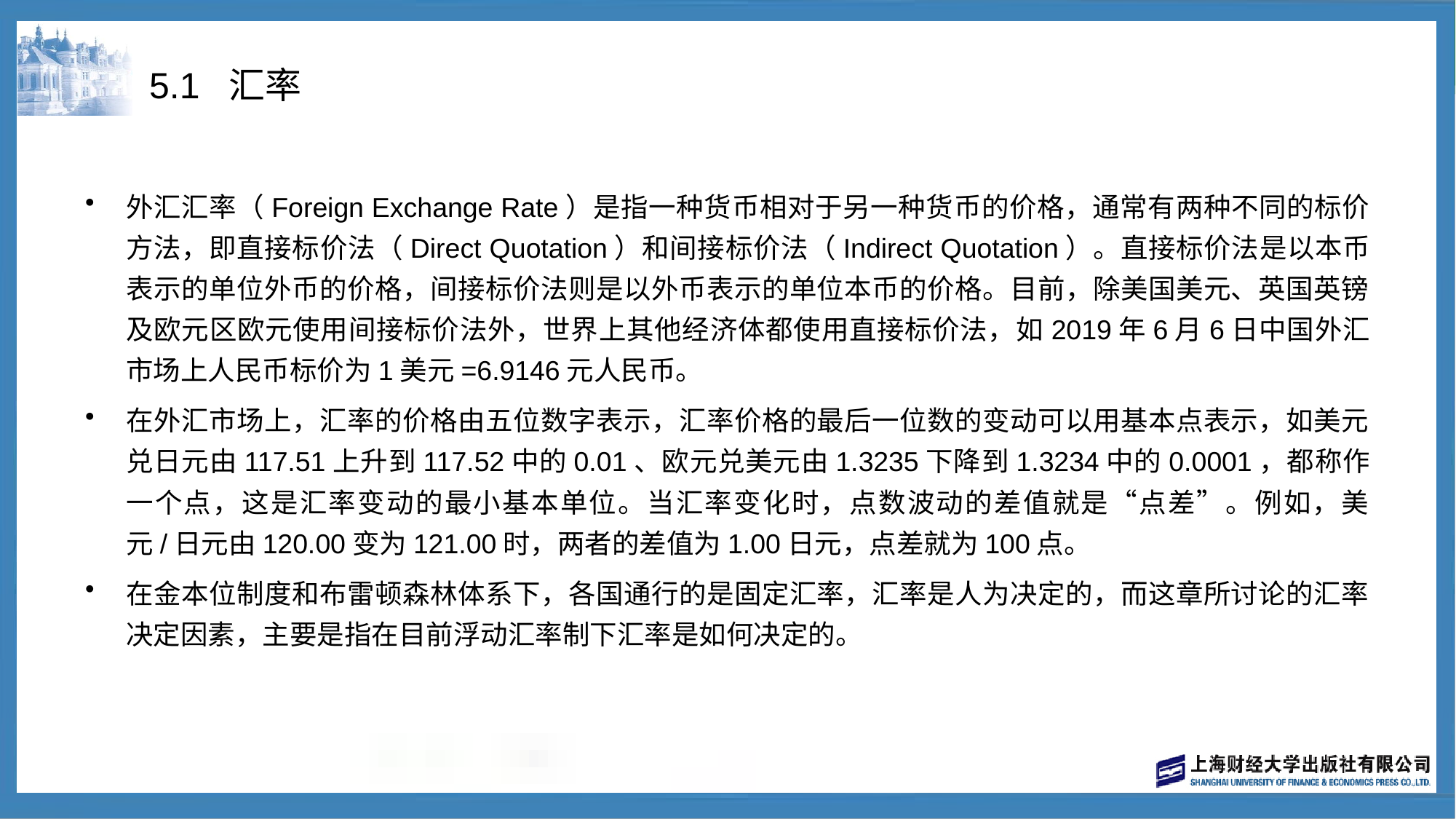

# 5.1  汇率
外汇汇率（Foreign Exchange Rate）是指一种货币相对于另一种货币的价格，通常有两种不同的标价方法，即直接标价法（Direct Quotation）和间接标价法（Indirect Quotation）。直接标价法是以本币表示的单位外币的价格，间接标价法则是以外币表示的单位本币的价格。目前，除美国美元、英国英镑及欧元区欧元使用间接标价法外，世界上其他经济体都使用直接标价法，如2019年6月6日中国外汇市场上人民币标价为1美元=6.9146元人民币。
在外汇市场上，汇率的价格由五位数字表示，汇率价格的最后一位数的变动可以用基本点表示，如美元兑日元由117.51上升到117.52中的0.01、欧元兑美元由1.3235下降到1.3234中的0.0001，都称作一个点，这是汇率变动的最小基本单位。当汇率变化时，点数波动的差值就是“点差”。例如，美元/日元由120.00变为121.00时，两者的差值为1.00日元，点差就为100点。
在金本位制度和布雷顿森林体系下，各国通行的是固定汇率，汇率是人为决定的，而这章所讨论的汇率决定因素，主要是指在目前浮动汇率制下汇率是如何决定的。